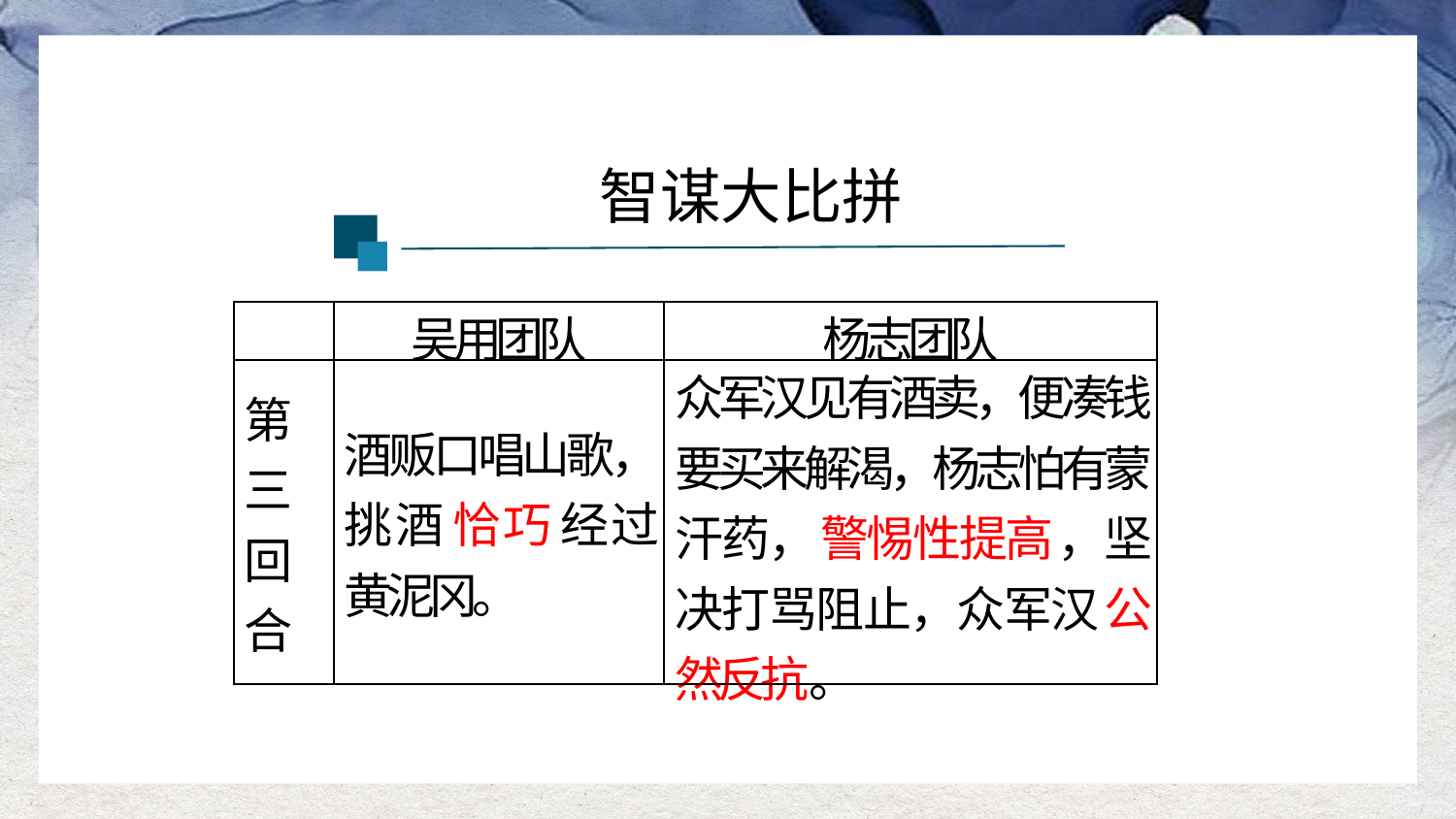

智谋大比拼

|  | 吴用团队 | 杨志团队 |
| --- | --- | --- |
| 第三回合 | 酒贩口唱山歌，挑酒恰巧经过黄泥冈。 | 众军汉见有酒卖，便凑钱要买来解渴，杨志怕有蒙汗药，警惕性提高，坚决打骂阻止，众军汉公然反抗。 |